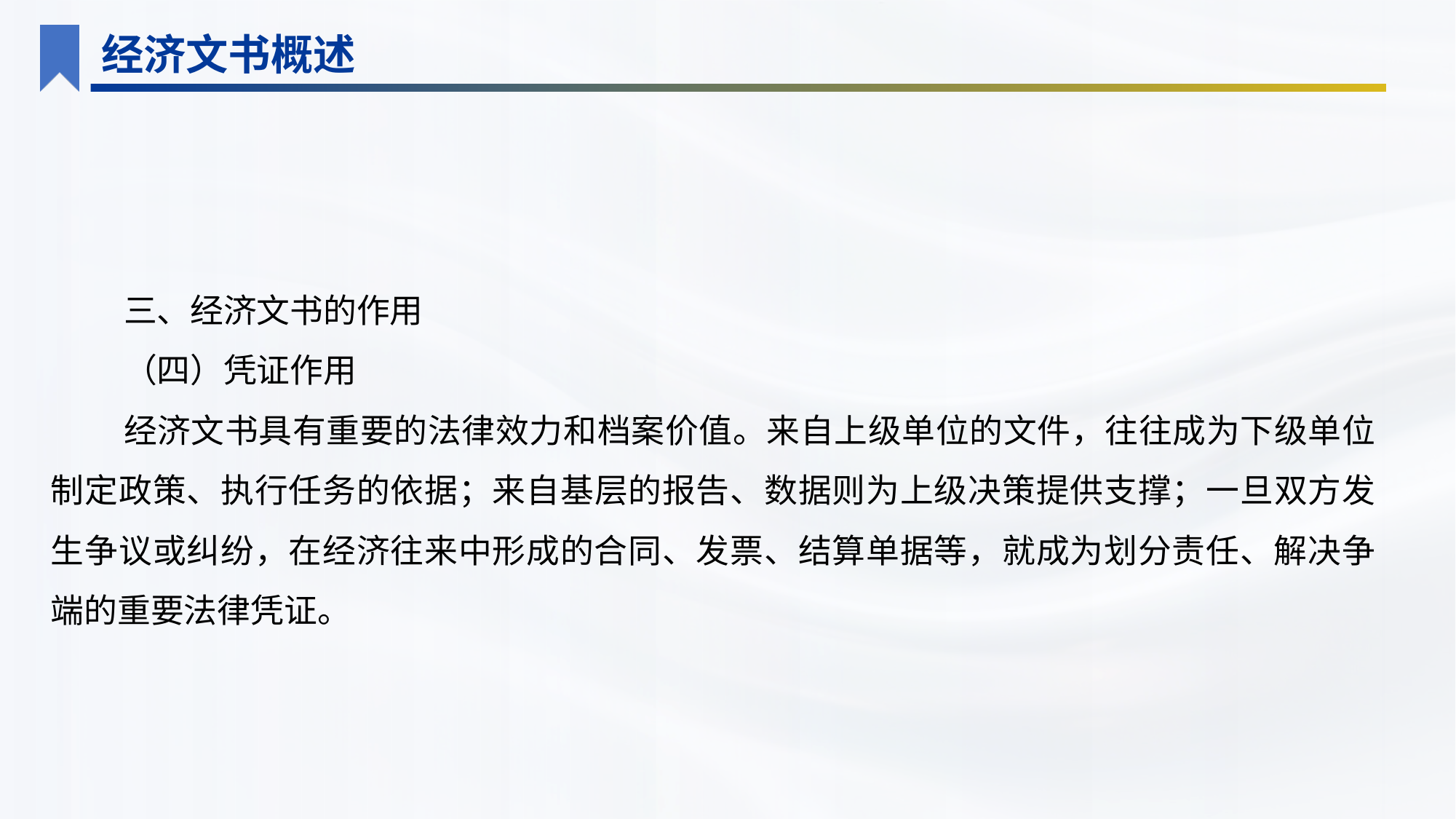

经济文书概述
三、经济文书的作用
（四）凭证作用
经济文书具有重要的法律效力和档案价值。来自上级单位的文件，往往成为下级单位制定政策、执行任务的依据；来自基层的报告、数据则为上级决策提供支撑；一旦双方发生争议或纠纷，在经济往来中形成的合同、发票、结算单据等，就成为划分责任、解决争端的重要法律凭证。